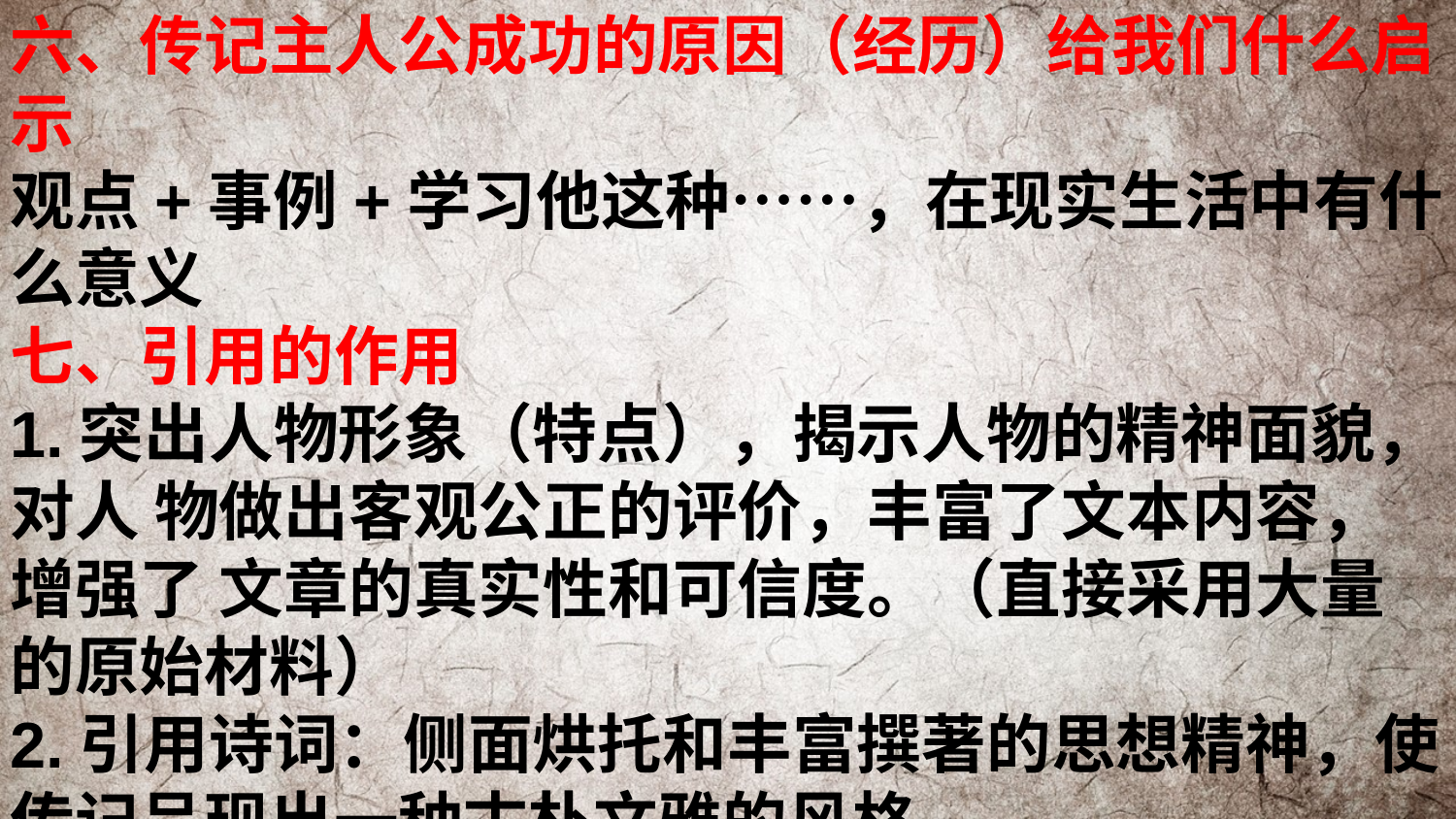

六、传记主人公成功的原因（经历）给我们什么启示
观点+事例+学习他这种……，在现实生活中有什么意义
七、引用的作用
1.突出人物形象（特点），揭示人物的精神面貌，对人 物做出客观公正的评价，丰富了文本内容，增强了 文章的真实性和可信度。（直接采用大量的原始材料）
2.引用诗词：侧面烘托和丰富撰著的思想精神，使传记呈现出一种古朴文雅的风格。
3.引用故事：增强文章的活泼度，使文章更具可读性，丰富文章内容
4.引用传记在书信、日记中的表白：印证作者的观点，使专辑具有更为真实感人的力量。